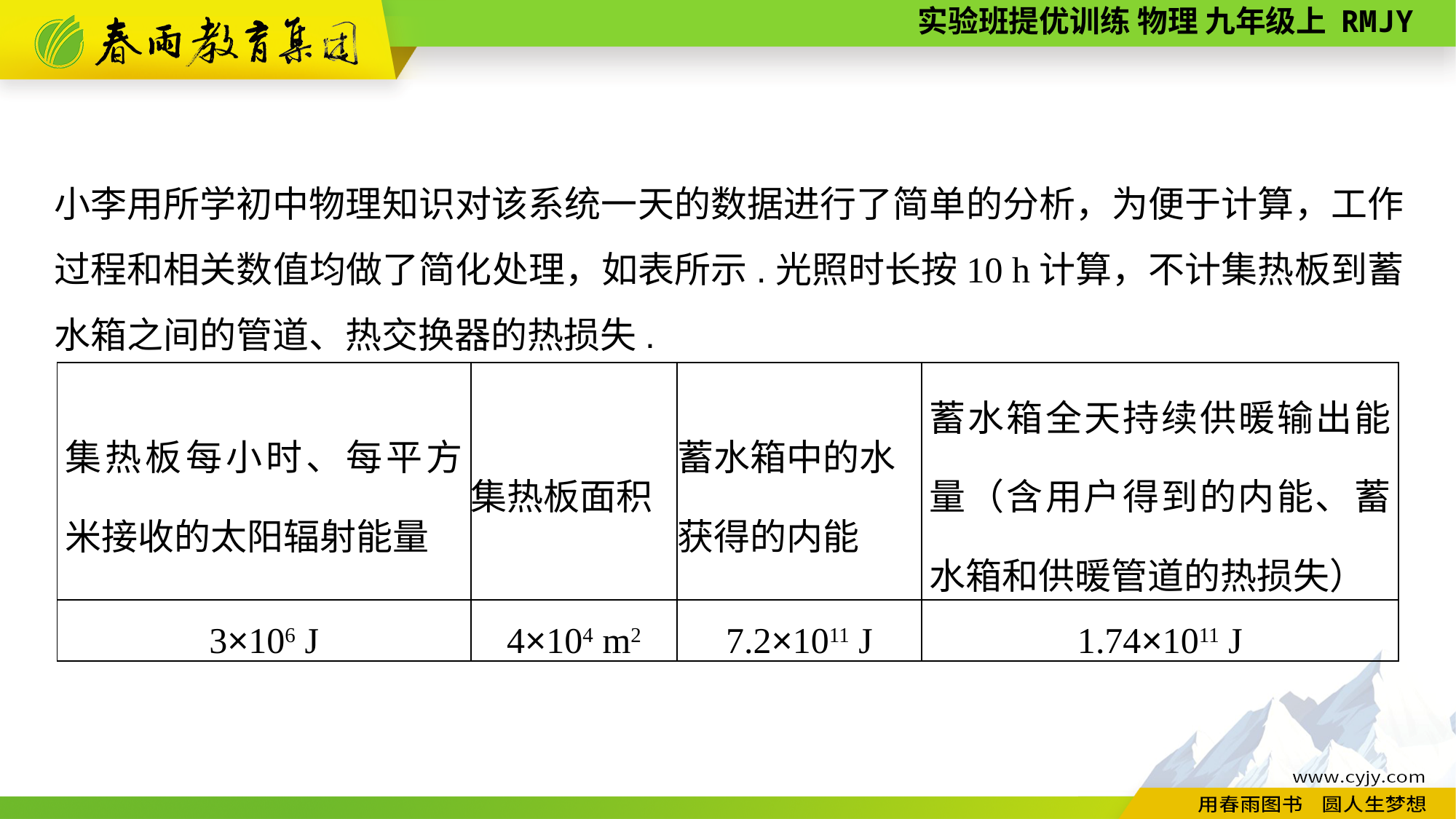

小李用所学初中物理知识对该系统一天的数据进行了简单的分析，为便于计算，工作过程和相关数值均做了简化处理，如表所示.光照时长按10 h计算，不计集热板到蓄水箱之间的管道、热交换器的热损失.
| 集热板每小时、每平方米接收的太阳辐射能量 | 集热板面积 | 蓄水箱中的水 获得的内能 | 蓄水箱全天持续供暖输出能量（含用户得到的内能、蓄水箱和供暖管道的热损失） |
| --- | --- | --- | --- |
| 3×106 J | 4×104 m2 | 7.2×1011 J | 1.74×1011 J |